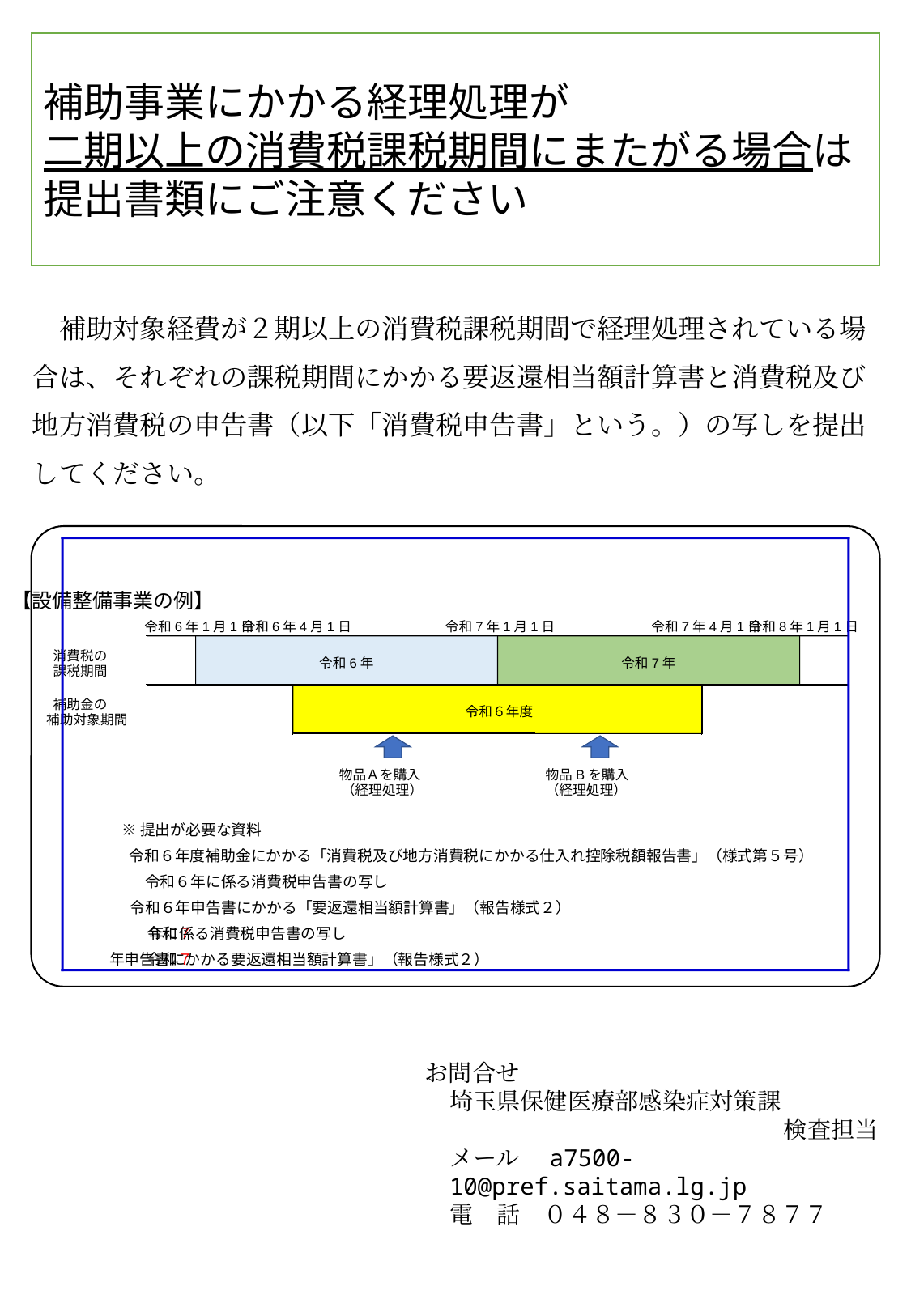

# 補助事業にかかる経理処理が 二期以上の消費税課税期間にまたがる場合は 提出書類にご注意ください
　補助対象経費が２期以上の消費税課税期間で経理処理されている場合は、それぞれの課税期間にかかる要返還相当額計算書と消費税及び地方消費税の申告書（以下「消費税申告書」という。）の写しを提出してください。

お問合せ
埼玉県保健医療部感染症対策課
検査担当
メール　a7500-10@pref.saitama.lg.jp
電　話　０４８－８３０－７８７７

【設備整備事業の例】
令和6年1月1日
令和6年4月1日
令和7年1月1日
令和7年4月1日
令和8年1月1日

消費税の
令和6年
令和7年
課税期間

補助金の
令和６年度
補助対象期間

物品Ａを購入
物品Bを購入
（経理処理）
（経理処理）
※提出が必要な資料
令和６年度補助金にかかる「消費税及び地方消費税にかかる仕入れ控除税額報告書」（様式第５号）
令和６年に係る消費税申告書の写し
令和６年申告書にかかる「要返還相当額計算書」（報告様式２）
令和
７
年に係る消費税申告書の写し
令和
７
年申告書にかかる要返還相当額計算書」（報告様式２）